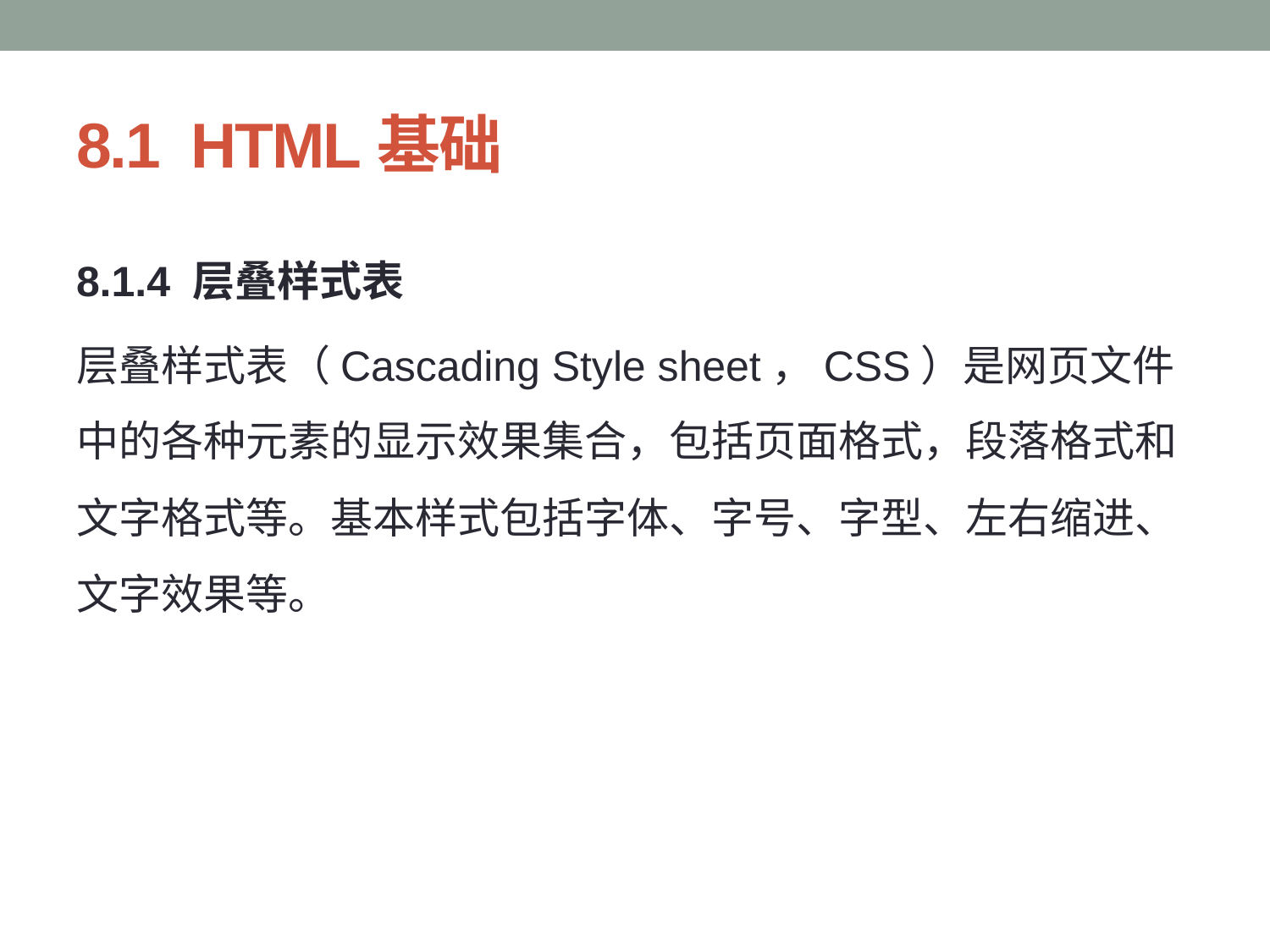

# 8.1  HTML基础
8.1.4 层叠样式表
层叠样式表（Cascading Style sheet，CSS）是网页文件中的各种元素的显示效果集合，包括页面格式，段落格式和文字格式等。基本样式包括字体、字号、字型、左右缩进、文字效果等。